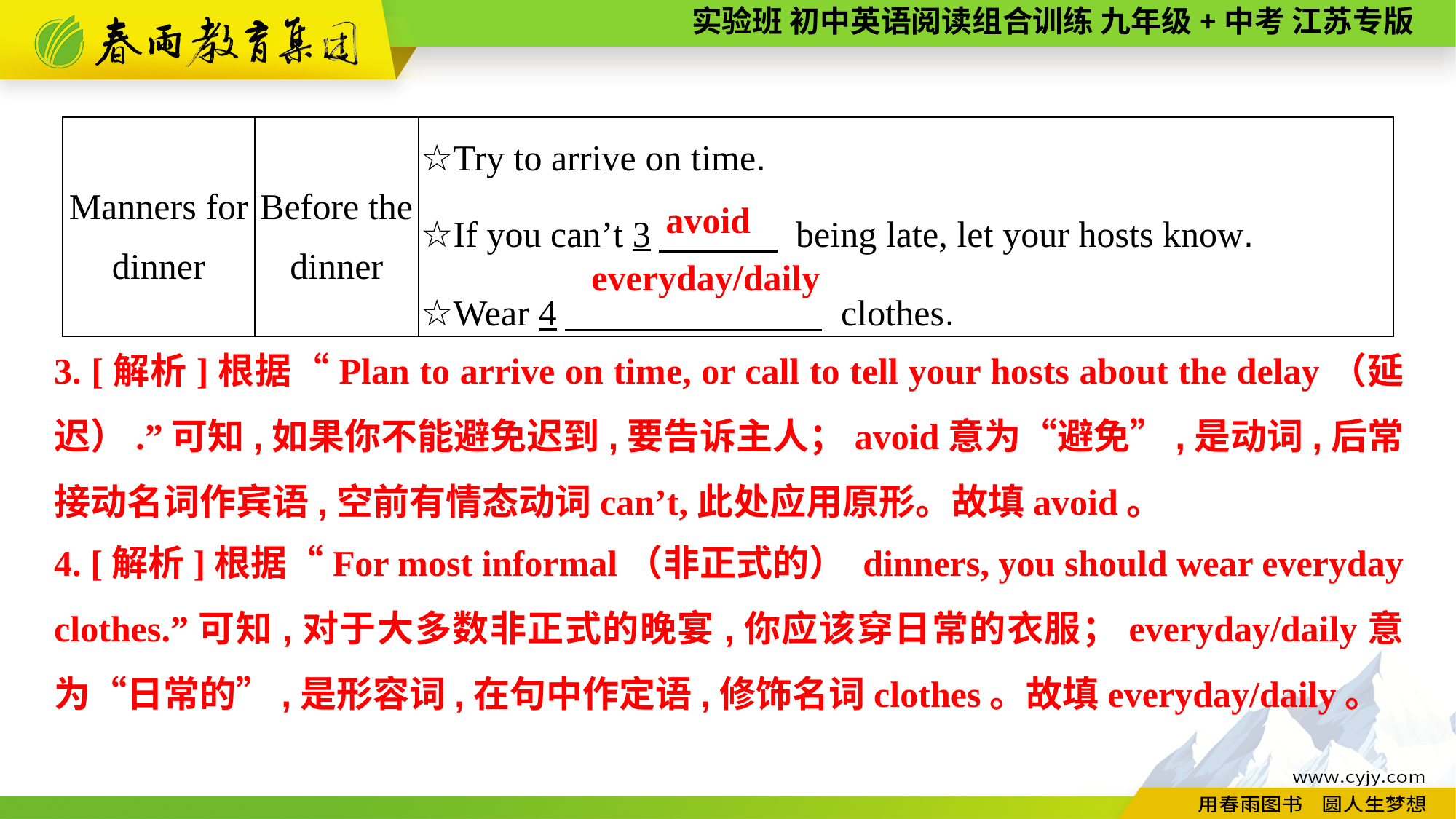

| Manners for dinner | Before the dinner | ☆Try to arrive on time. ☆If you can’t 3　 being late, let your hosts know. ☆Wear 4　 clothes. |
| --- | --- | --- |
avoid
everyday/daily
3. [解析]根据“Plan to arrive on time, or call to tell your hosts about the delay（延迟）.”可知,如果你不能避免迟到,要告诉主人；avoid意为“避免”,是动词,后常接动名词作宾语,空前有情态动词can’t,此处应用原形。故填avoid。
4. [解析]根据“For most informal（非正式的） dinners, you should wear everyday clothes.”可知,对于大多数非正式的晚宴,你应该穿日常的衣服；everyday/daily意为“日常的”,是形容词,在句中作定语,修饰名词clothes。故填everyday/daily。